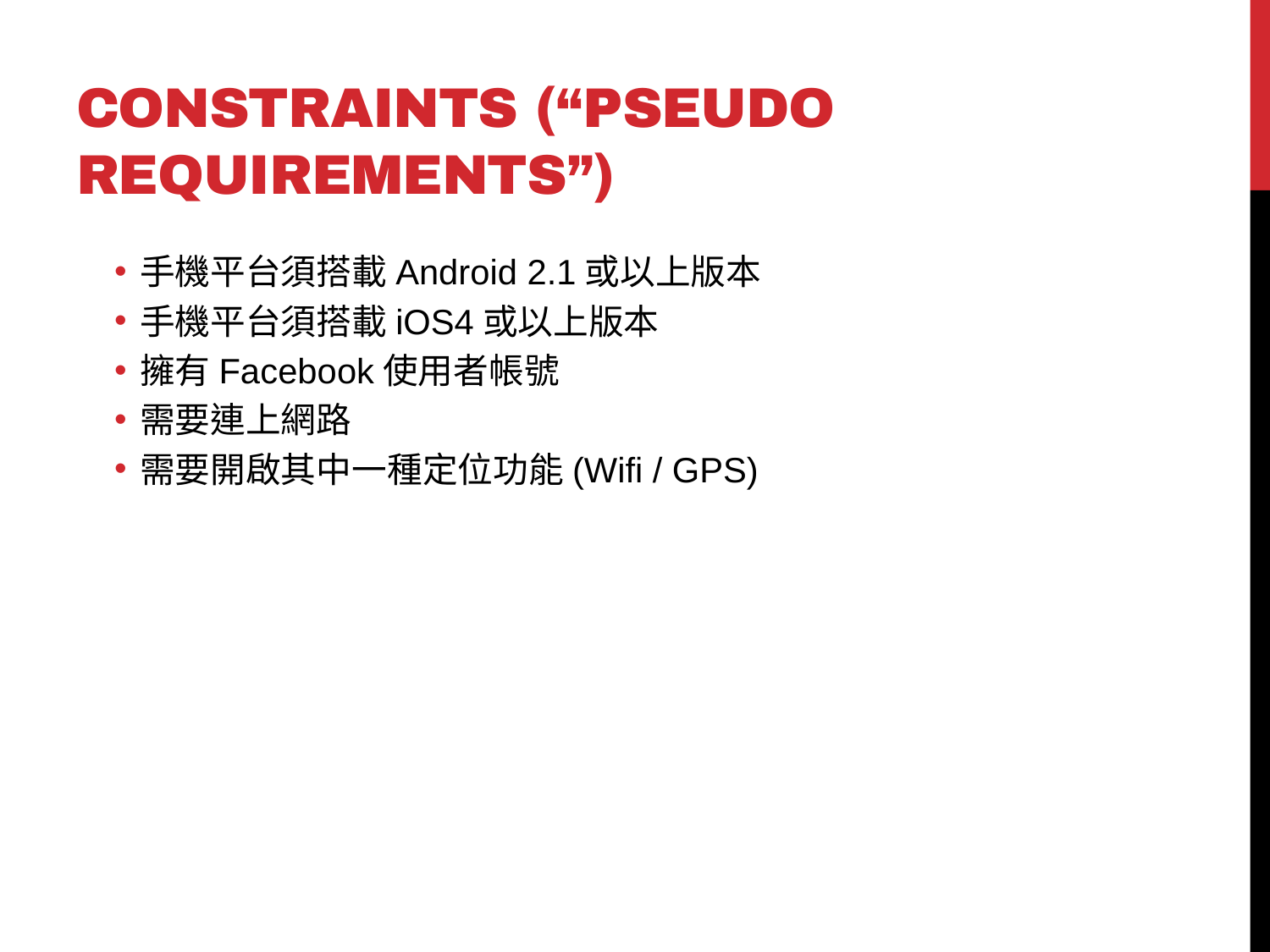

# Constraints (“Pseudo requirements”)
手機平台須搭載Android 2.1或以上版本
手機平台須搭載iOS4或以上版本
擁有Facebook使用者帳號
需要連上網路
需要開啟其中一種定位功能(Wifi / GPS)